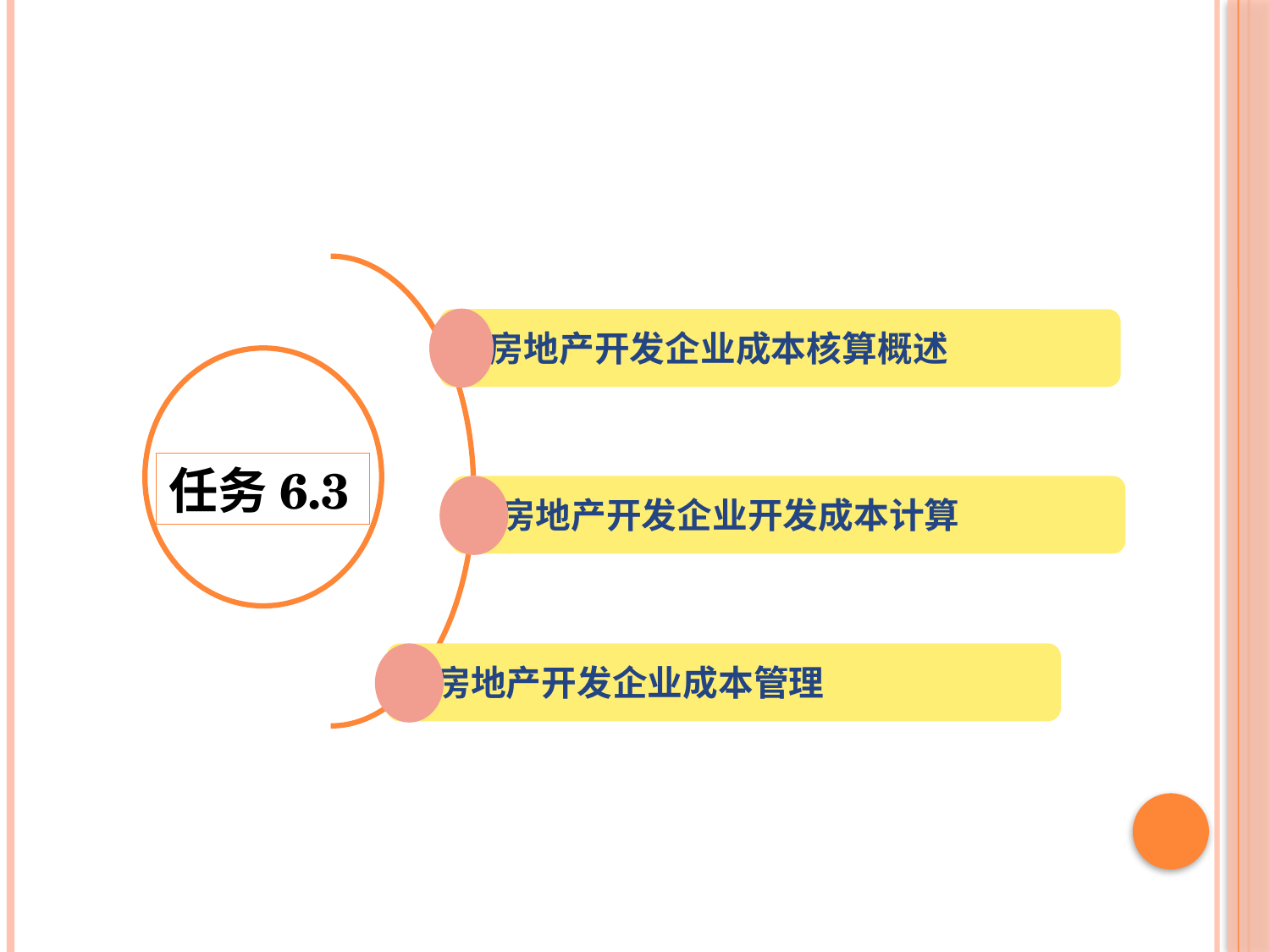

房地产开发企业成本核算概述

任务6.3

   房地产开发企业开发成本计算

   房地产开发企业成本管理